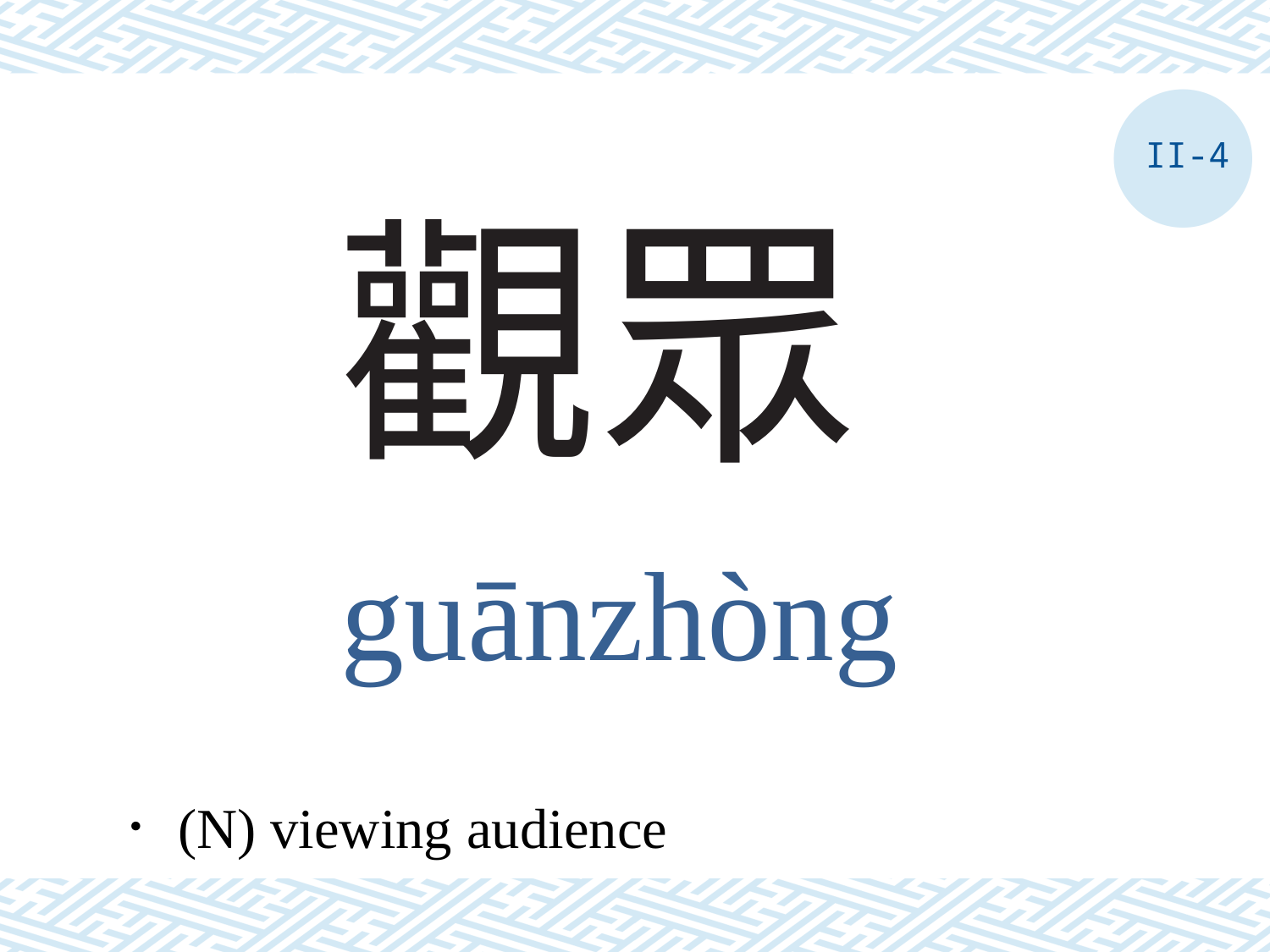

II-4

# 觀眾
guānzhòng
．(N) viewing audience